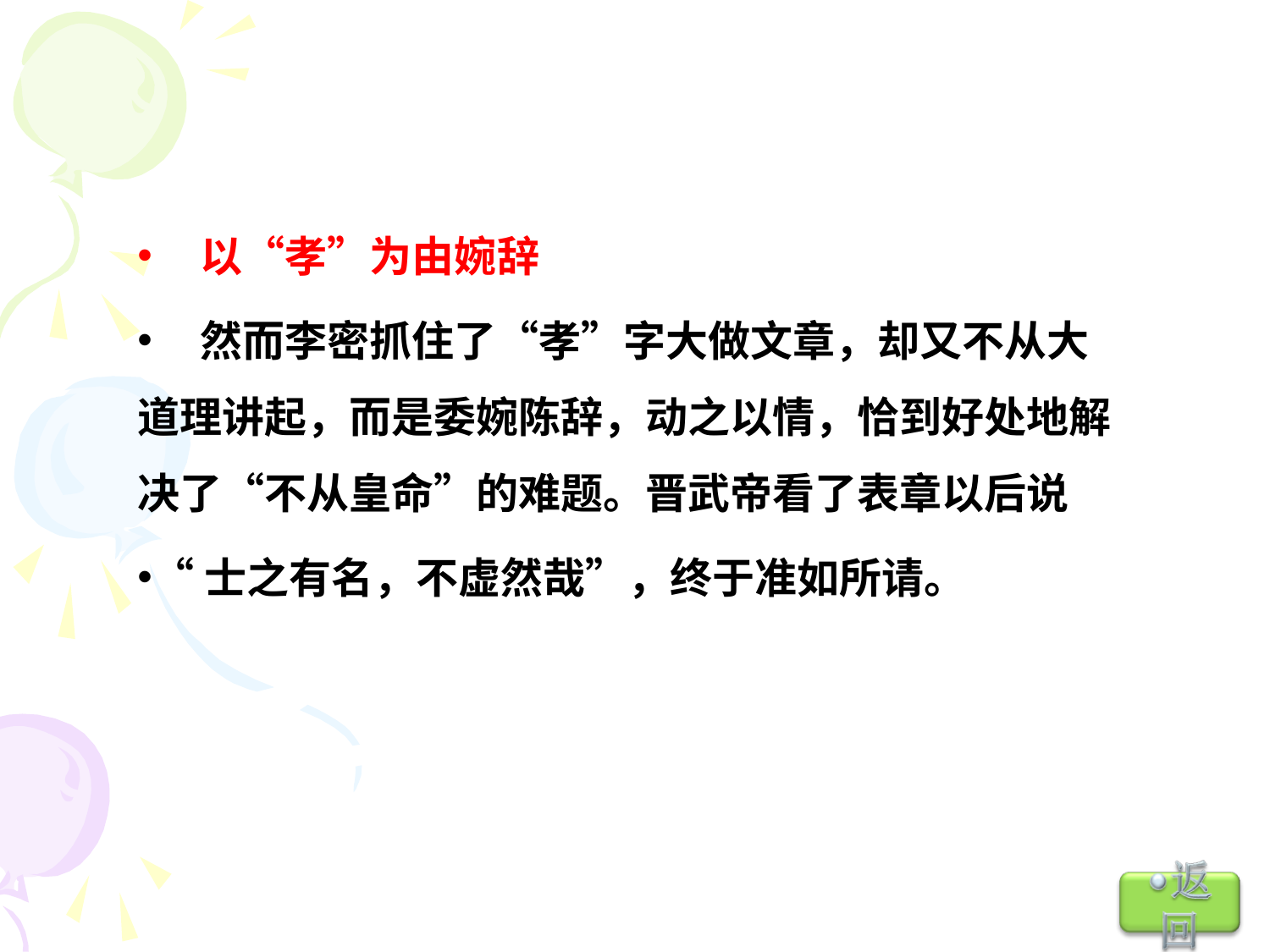

以“孝”为由婉辞
    然而李密抓住了“孝”字大做文章，却又不从大道理讲起，而是委婉陈辞，动之以情，恰到好处地解决了“不从皇命”的难题。晋武帝看了表章以后说
“士之有名，不虚然哉”，终于准如所请。